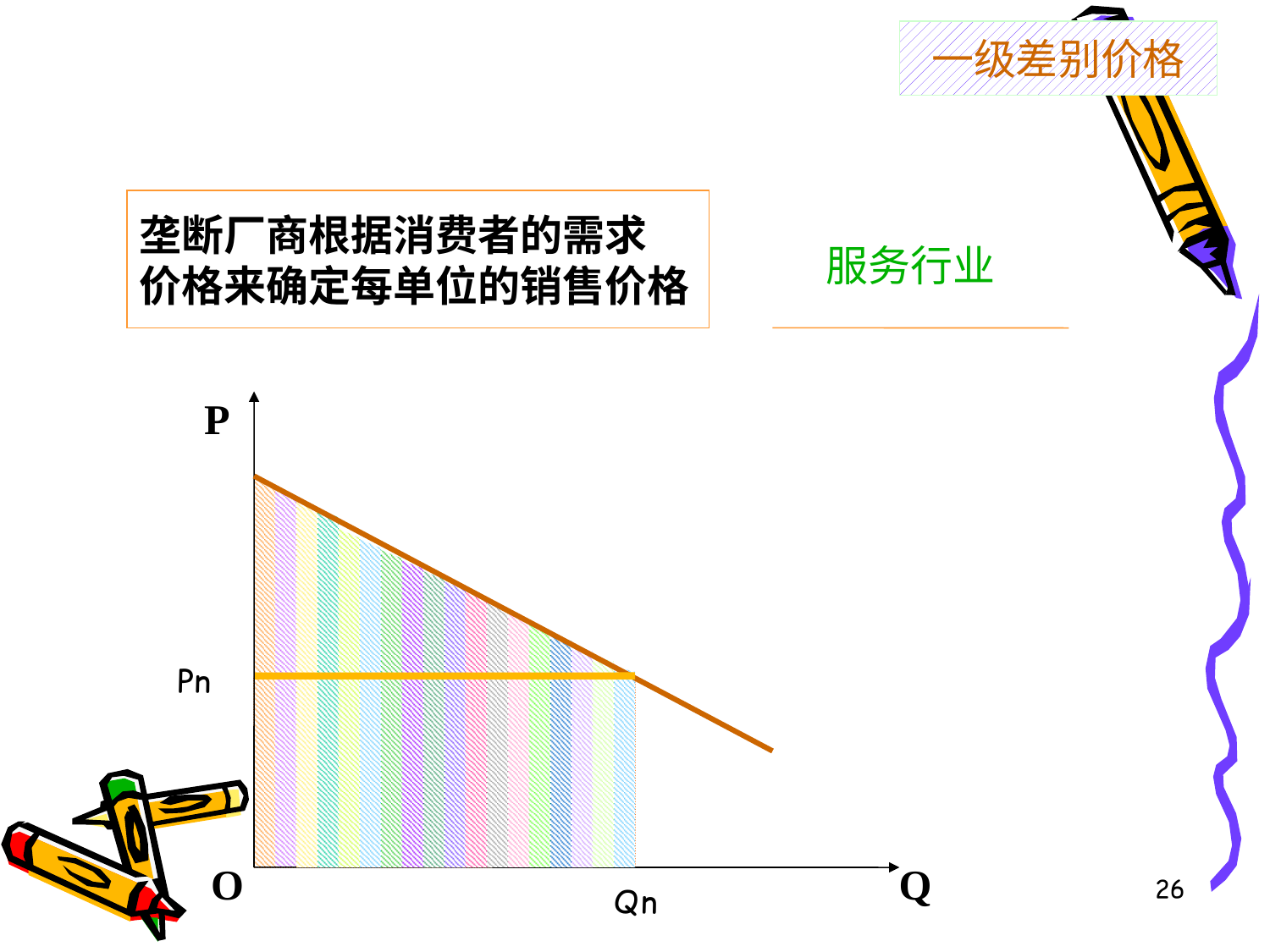

一级差别价格
垄断厂商根据消费者的需求
价格来确定每单位的销售价格
服务行业

P

Pn

O
Q

26
Qn